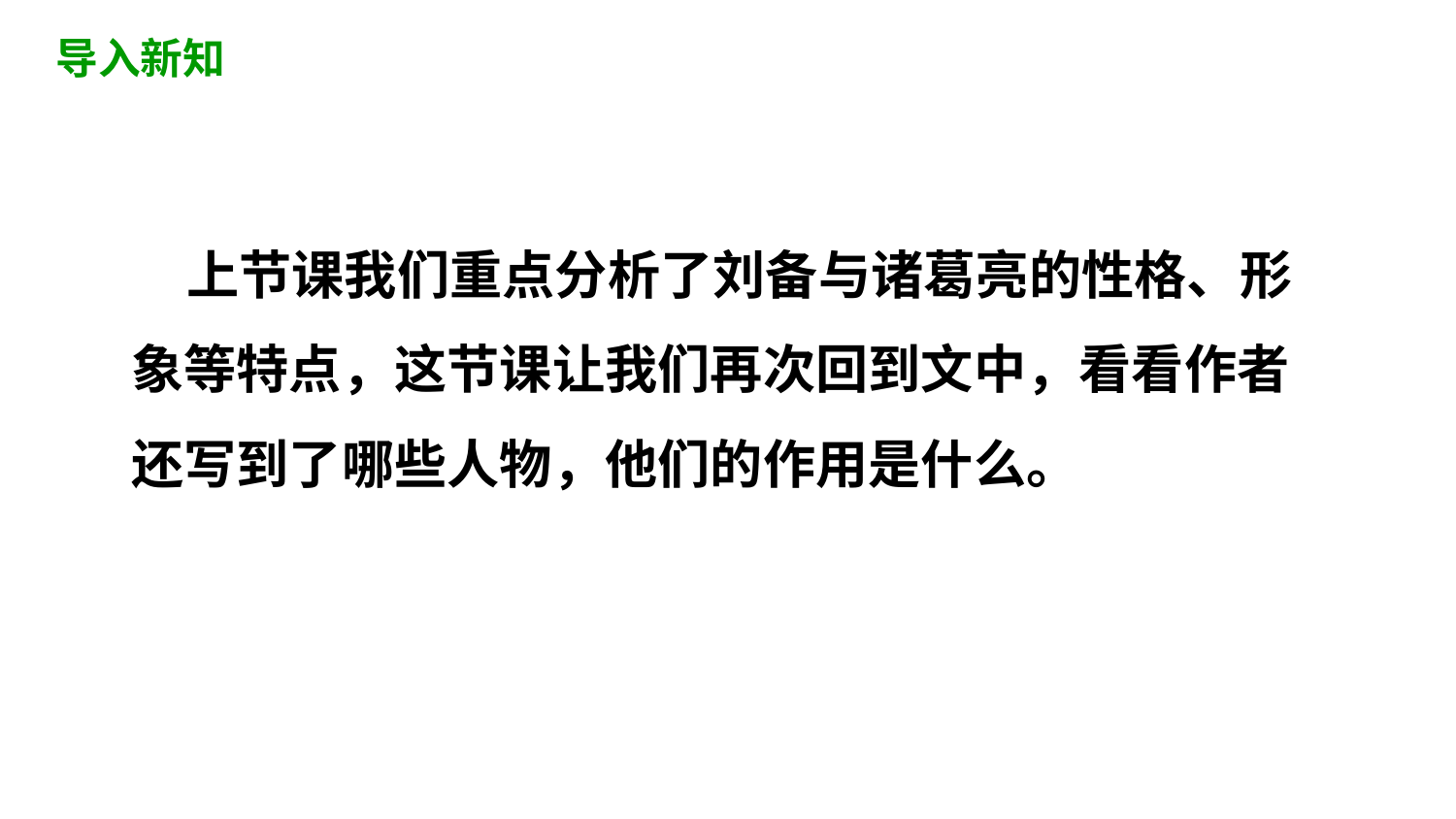

导入新知
    上节课我们重点分析了刘备与诸葛亮的性格、形象等特点，这节课让我们再次回到文中，看看作者还写到了哪些人物，他们的作用是什么。